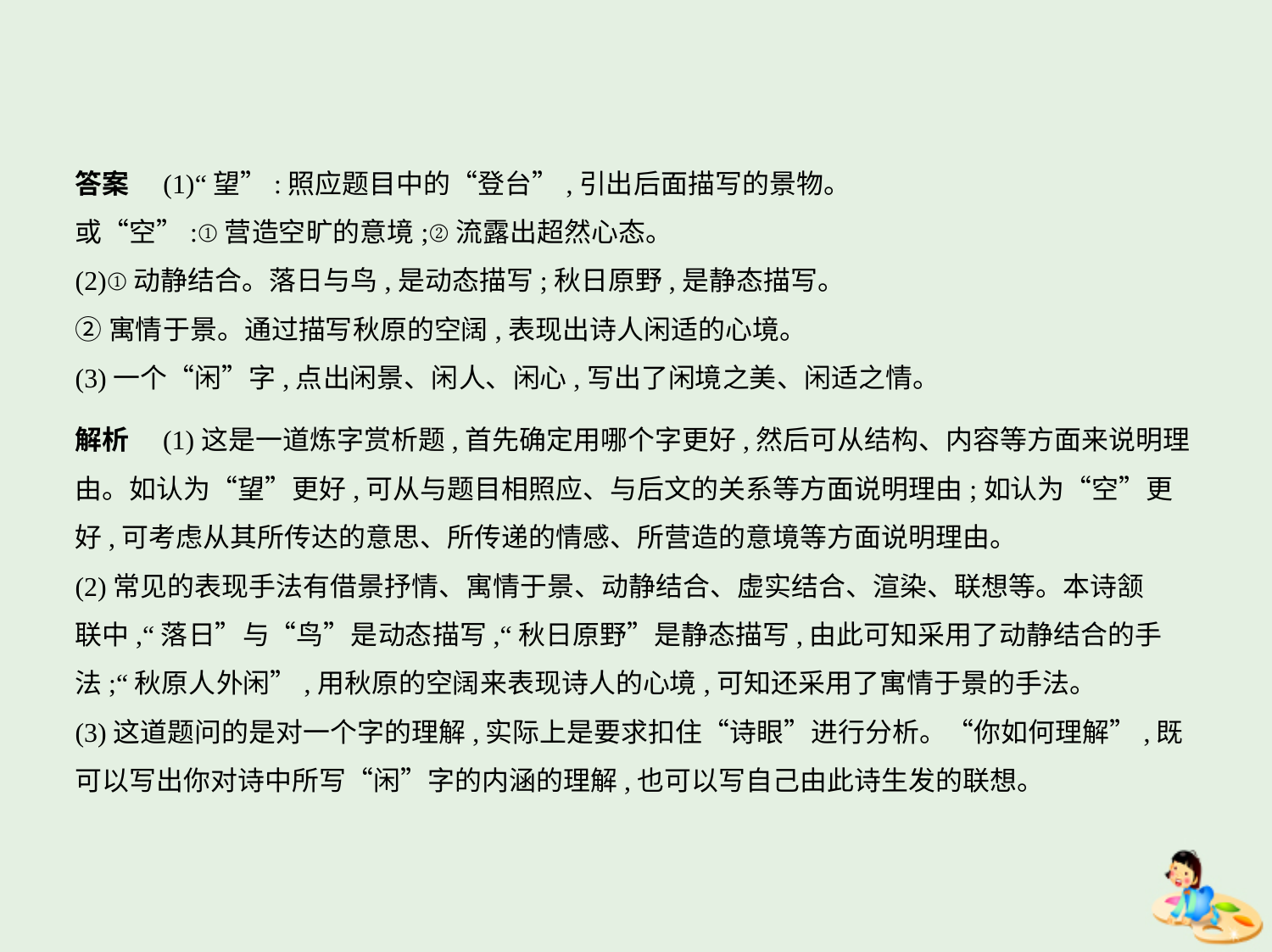

答案　(1)“望”:照应题目中的“登台”,引出后面描写的景物。
或“空”:①营造空旷的意境;②流露出超然心态。
(2)①动静结合。落日与鸟,是动态描写;秋日原野,是静态描写。
②寓情于景。通过描写秋原的空阔,表现出诗人闲适的心境。
(3)一个“闲”字,点出闲景、闲人、闲心,写出了闲境之美、闲适之情。
解析　(1)这是一道炼字赏析题,首先确定用哪个字更好,然后可从结构、内容等方面来说明理
由。如认为“望”更好,可从与题目相照应、与后文的关系等方面说明理由;如认为“空”更
好,可考虑从其所传达的意思、所传递的情感、所营造的意境等方面说明理由。
(2)常见的表现手法有借景抒情、寓情于景、动静结合、虚实结合、渲染、联想等。本诗颔
联中,“落日”与“鸟”是动态描写,“秋日原野”是静态描写,由此可知采用了动静结合的手
法;“秋原人外闲”,用秋原的空阔来表现诗人的心境,可知还采用了寓情于景的手法。
(3)这道题问的是对一个字的理解,实际上是要求扣住“诗眼”进行分析。“你如何理解”,既
可以写出你对诗中所写“闲”字的内涵的理解,也可以写自己由此诗生发的联想。